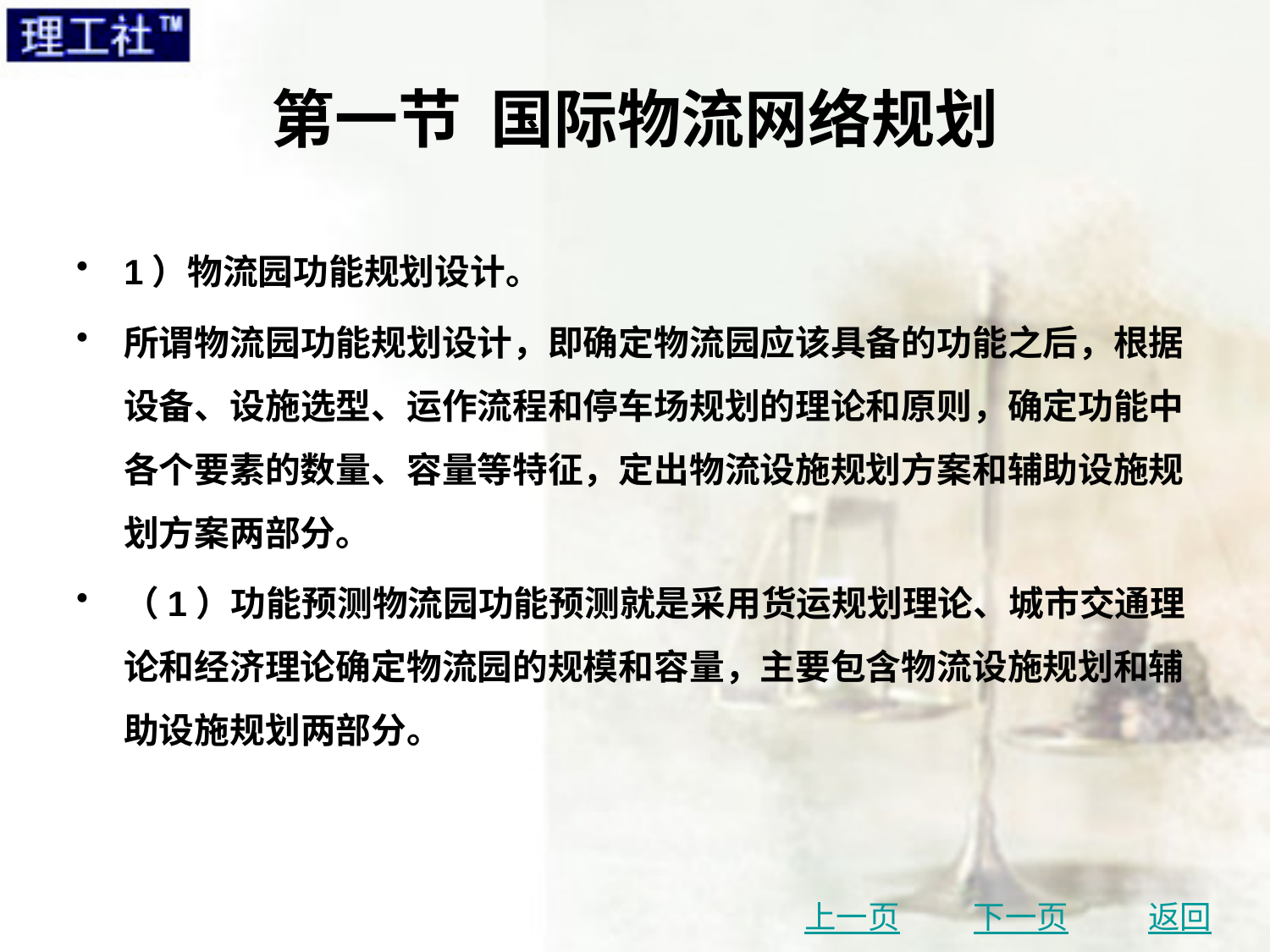

# 第一节  国际物流网络规划
1）物流园功能规划设计。
所谓物流园功能规划设计，即确定物流园应该具备的功能之后，根据设备、设施选型、运作流程和停车场规划的理论和原则，确定功能中各个要素的数量、容量等特征，定出物流设施规划方案和辅助设施规划方案两部分。
（1）功能预测物流园功能预测就是采用货运规划理论、城市交通理论和经济理论确定物流园的规模和容量，主要包含物流设施规划和辅助设施规划两部分。
上一页
下一页
返回